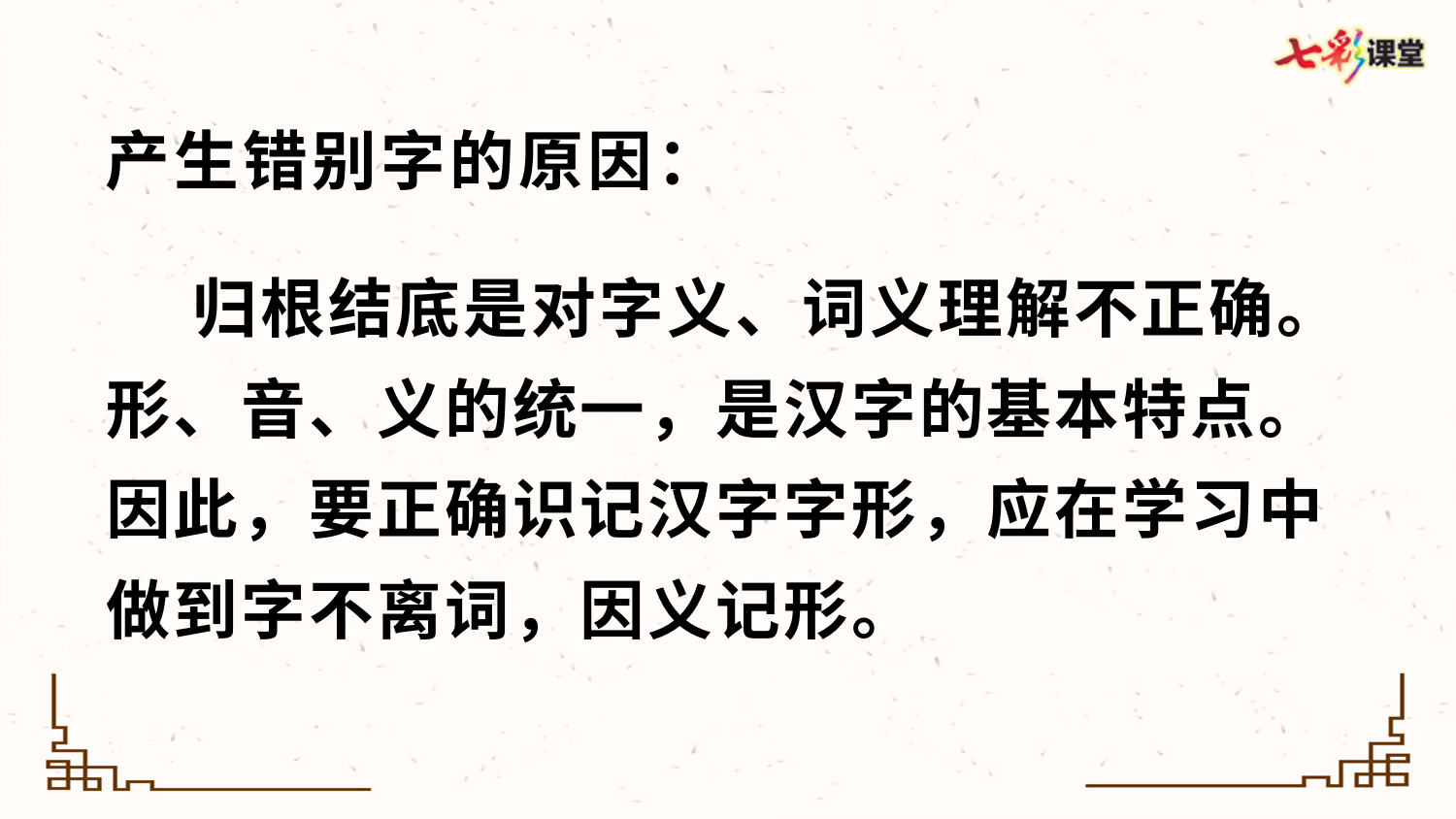

产生错别字的原因：
    归根结底是对字义、词义理解不正确。形、音、义的统一，是汉字的基本特点。因此，要正确识记汉字字形，应在学习中做到字不离词，因义记形。